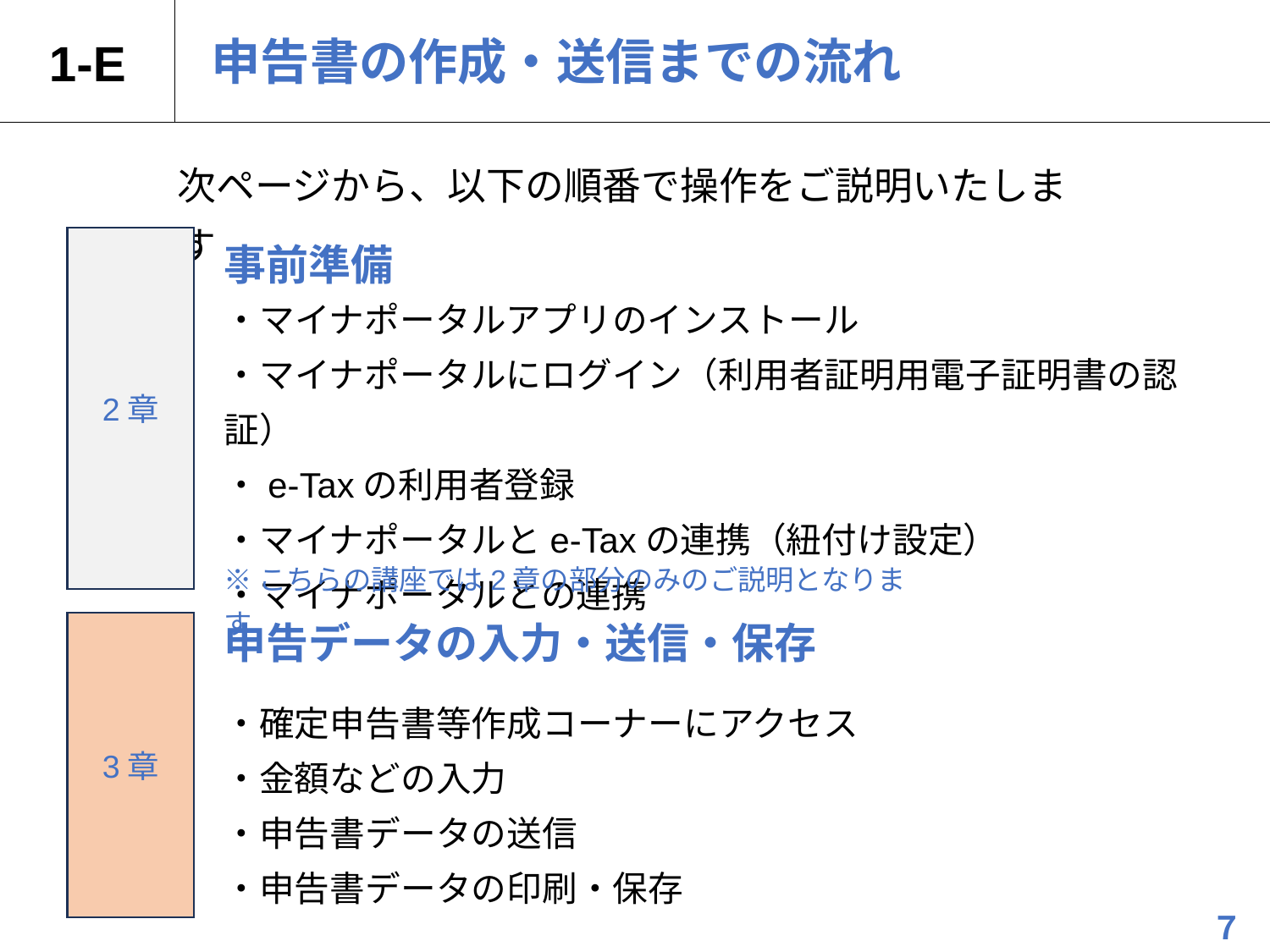

# 1-E
申告書の作成・送信までの流れ
次ページから、以下の順番で操作をご説明いたします
事前準備
2章
・マイナポータルアプリのインストール
・マイナポータルにログイン（利用者証明用電子証明書の認証）
・e-Taxの利用者登録
・マイナポータルとe-Taxの連携（紐付け設定）
・マイナポータルとの連携
※こちらの講座では2章の部分のみのご説明となります
3章
申告データの入力・送信・保存
・確定申告書等作成コーナーにアクセス
・金額などの入力
・申告書データの送信
・申告書データの印刷・保存
７